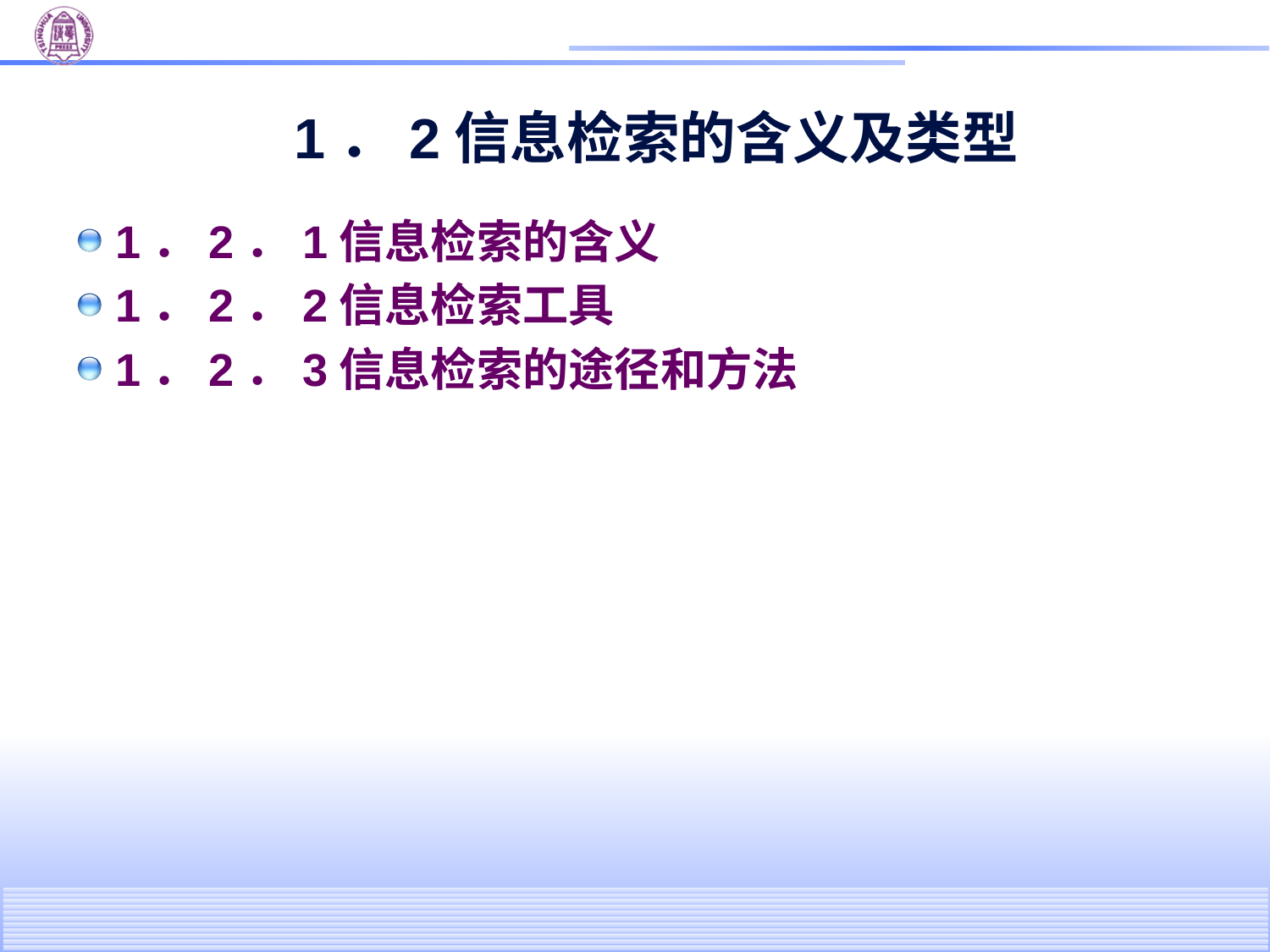

# 1．2信息检索的含义及类型
1．2．1信息检索的含义
1．2．2信息检索工具
1．2．3信息检索的途径和方法